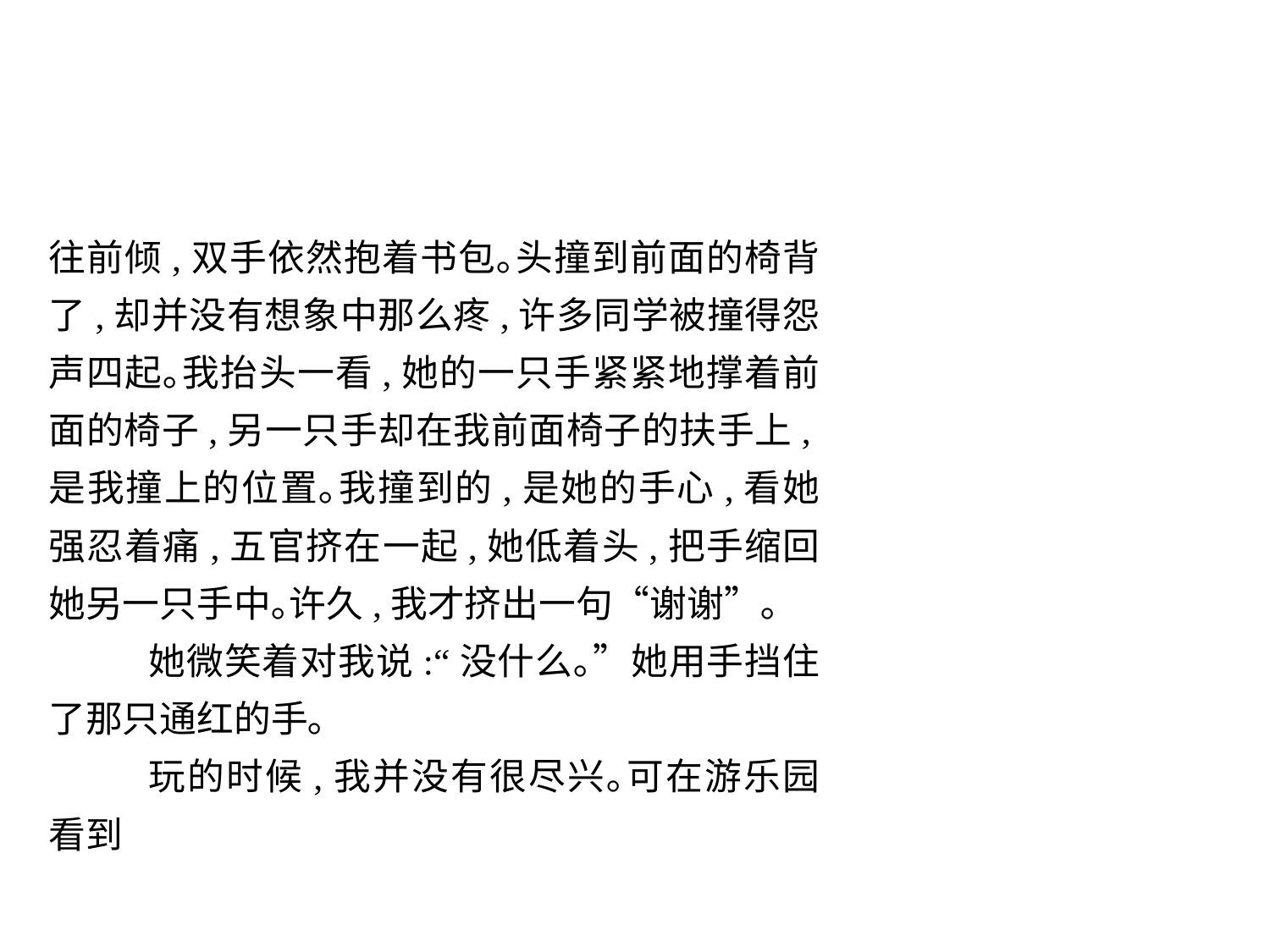

往前倾,双手依然抱着书包｡头撞到前面的椅背了,却并没有想象中那么疼,许多同学被撞得怨声四起｡我抬头一看,她的一只手紧紧地撑着前面的椅子,另一只手却在我前面椅子的扶手上,是我撞上的位置｡我撞到的,是她的手心,看她强忍着痛,五官挤在一起,她低着头,把手缩回她另一只手中｡许久,我才挤出一句“谢谢”｡
她微笑着对我说:“没什么｡”她用手挡住了那只通红的手｡
玩的时候,我并没有很尽兴｡可在游乐园看到